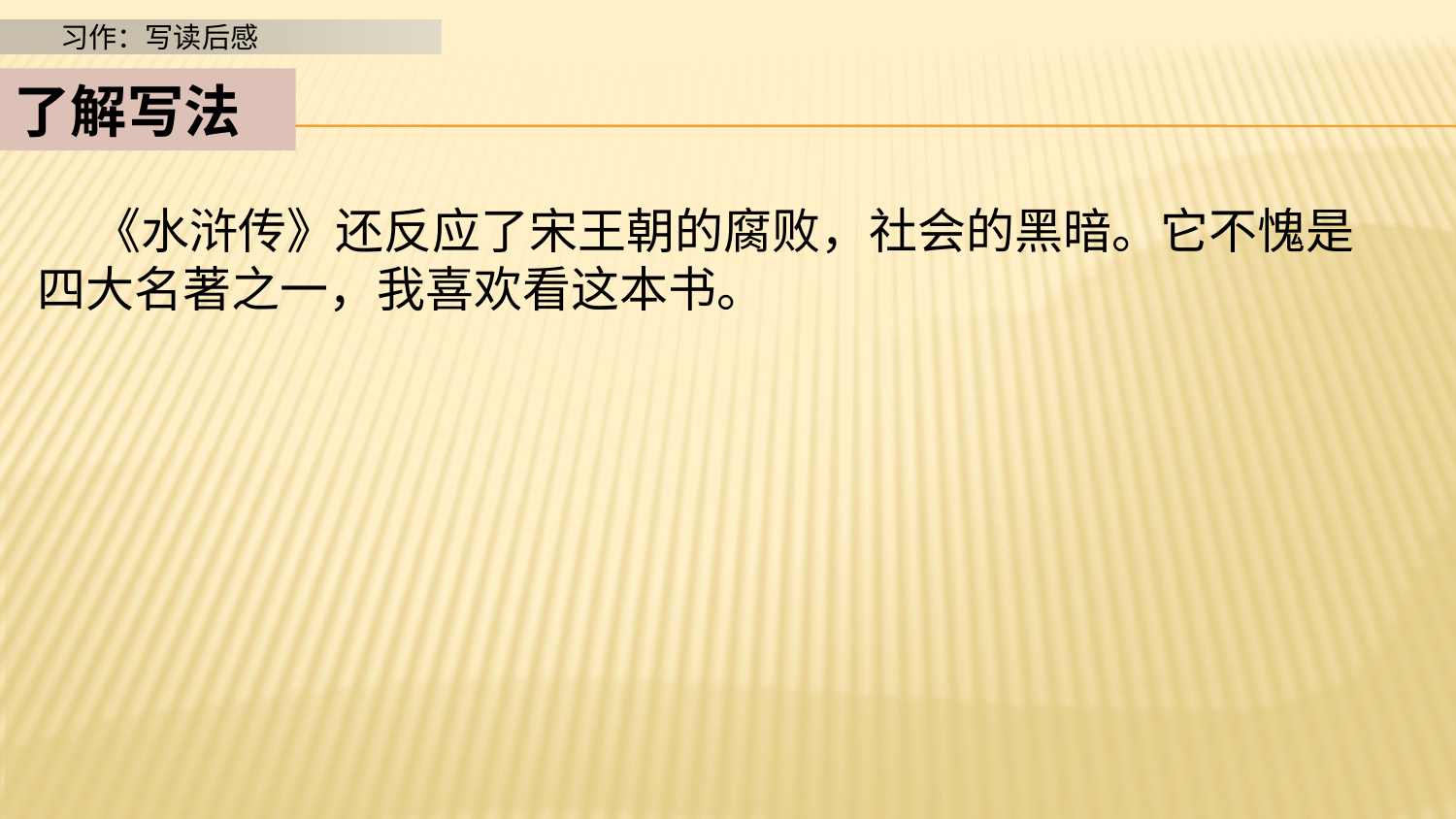

了解写法
    《水浒传》还反应了宋王朝的腐败，社会的黑暗。它不愧是四大名著之一，我喜欢看这本书。